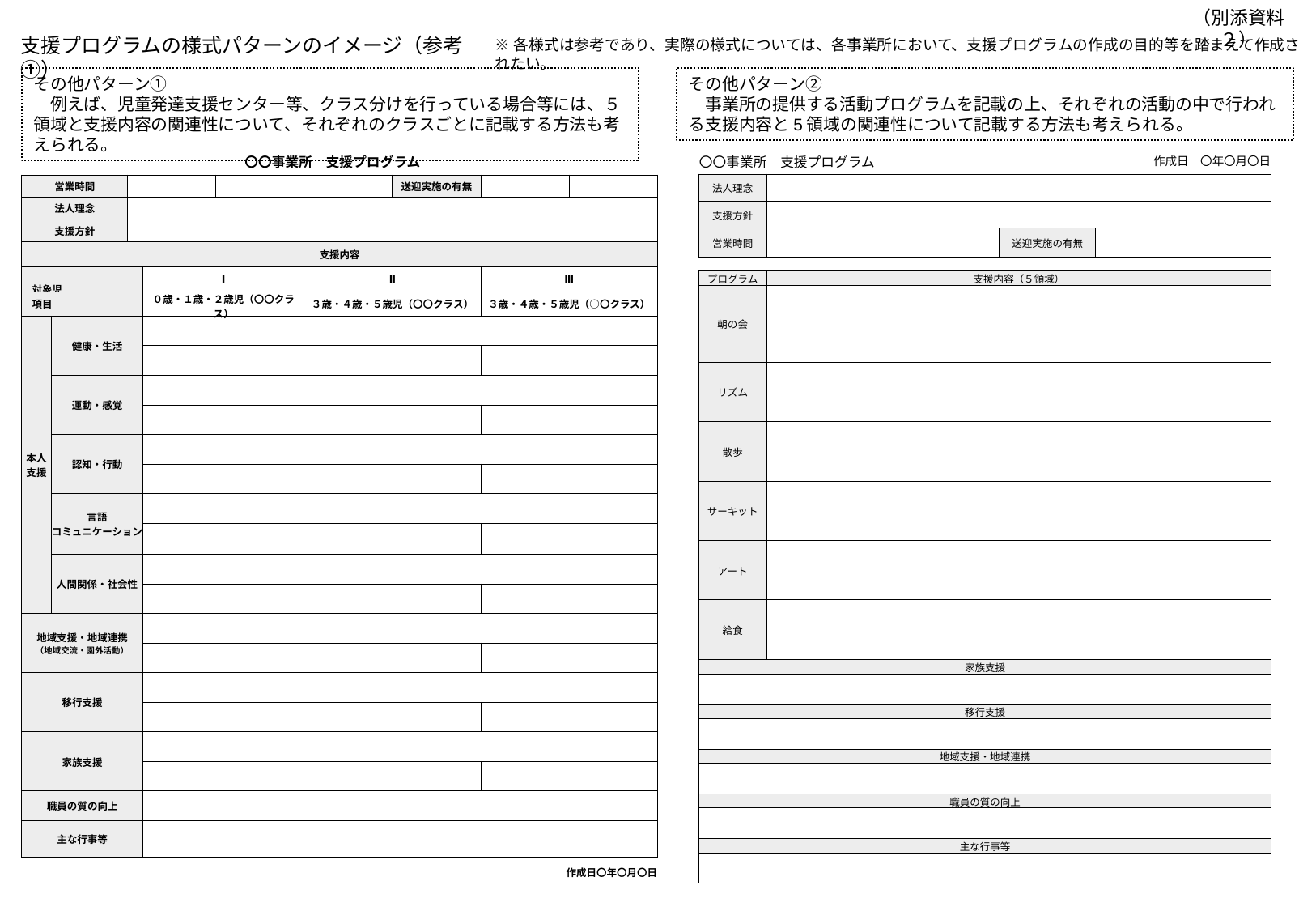

（別添資料２）
支援プログラムの様式パターンのイメージ（参考①）
※各様式は参考であり、実際の様式については、各事業所において、支援プログラムの作成の目的等を踏まえて作成されたい。

その他パターン①
　例えば、児童発達支援センター等、クラス分けを行っている場合等には、５領域と支援内容の関連性について、それぞれのクラスごとに記載する方法も考えられる。
その他パターン②
　事業所の提供する活動プログラムを記載の上、それぞれの活動の中で行われる支援内容と5領域の関連性について記載する方法も考えられる。
| 〇〇事業所　支援プログラム |  |  |  |  |  |  |  |  |  |
| --- | --- | --- | --- | --- | --- | --- | --- | --- | --- |
| 営業時間 |  |  |  |  |  |  | 送迎実施の有無 |  |  |
| 法人理念 |  |  |  |  |  |  |  |  |  |
| 支援方針 |  |  |  |  |  |  |  |  |  |
| 支援内容 |  |  |  |  |  |  |  |  |  |
| 対象児 |  |  | Ⅰ | Ⅰ |  | Ⅱ |  | Ⅲ |  |
| 項目 |  |  | ０歳・１歳・２歳児（〇〇クラス） | ０歳・１歳・２歳児（〇〇クラス） |  | ３歳・４歳・５歳児（〇〇クラス） |  | ３歳・４歳・５歳児（○〇クラス） |  |
| 本人支援 | 健康・生活 | 健康・生活 |  |  |  |  |  |  |  |
|  |  |  |  |  |  |  |  |  |  |
|  | 運動・感覚 | 運動・感覚 |  |  |  |  |  |  |  |
|  |  |  |  |  |  |  |  |  |  |
|  | 認知・行動 | 認知・行動 |  |  |  |  |  |  |  |
|  |  |  |  |  |  |  |  |  |  |
|  | 言語 コミュニケーション | 言語・コミュニケーション |  |  |  |  |  |  |  |
|  |  |  |  |  |  |  |  |  |  |
|  | 人間関係・社会性 | 人間関係・社会性 |  |  |  |  |  |  |  |
|  |  |  |  |  |  |  |  |  |  |
| 地域支援・地域連携 （地域交流・園外活動） |  |  |  |  |  |  |  |  |  |
|  |  |  |  |  |  |  |  |  |  |
| 移行支援 |  |  |  |  |  |  |  |  |  |
|  |  |  |  |  |  |  |  |  |  |
| 家族支援 |  |  |  |  |  |  |  |  |  |
|  |  |  |  |  |  |  |  |  |  |
| 職員の質の向上 |  |  |  |  |  |  |  |  |  |
| 主な行事等 |  |  |  |  |  |  |  |  |  |
|  |  |  | 作成日〇年〇月〇日 | 作成日〇年〇月〇日 |  |  |  |  |  |
| 〇〇事業所　支援プログラム |  |  |  |  |  |  | 作成日　〇年〇月〇日 |
| --- | --- | --- | --- | --- | --- | --- | --- |
| 法人理念 |  |  |  |  |  |  |  |
| 支援方針 |  |  |  |  |  |  |  |
| 営業時間 |  |  |  |  | 送迎実施の有無 |  |  |
|  |  |  |  |  |  |  |  |
| プログラム | 支援内容（５領域） |  |  |  |  |  |  |
| 朝の会 |  |  |  |  |  |  |  |
| リズム |  |  |  |  |  |  |  |
| 散歩 |  |  |  |  |  |  |  |
| サーキット |  |  |  |  |  |  |  |
| アート |  |  |  |  |  |  |  |
| 給食 |  |  |  |  |  |  |  |
| 家族支援 |  |  |  |  |  |  |  |
|  |  |  |  |  |  |  |  |
| 移行支援 |  |  |  |  |  |  |  |
|  |  |  |  |  |  |  |  |
| 地域支援・地域連携 |  |  |  |  |  |  |  |
|  |  |  |  |  |  |  |  |
| 職員の質の向上 |  |  |  |  |  |  |  |
|  |  |  |  |  |  |  |  |
| 主な行事等 |  |  |  |  |  |  |  |
|  |  |  |  |  |  |  |  |